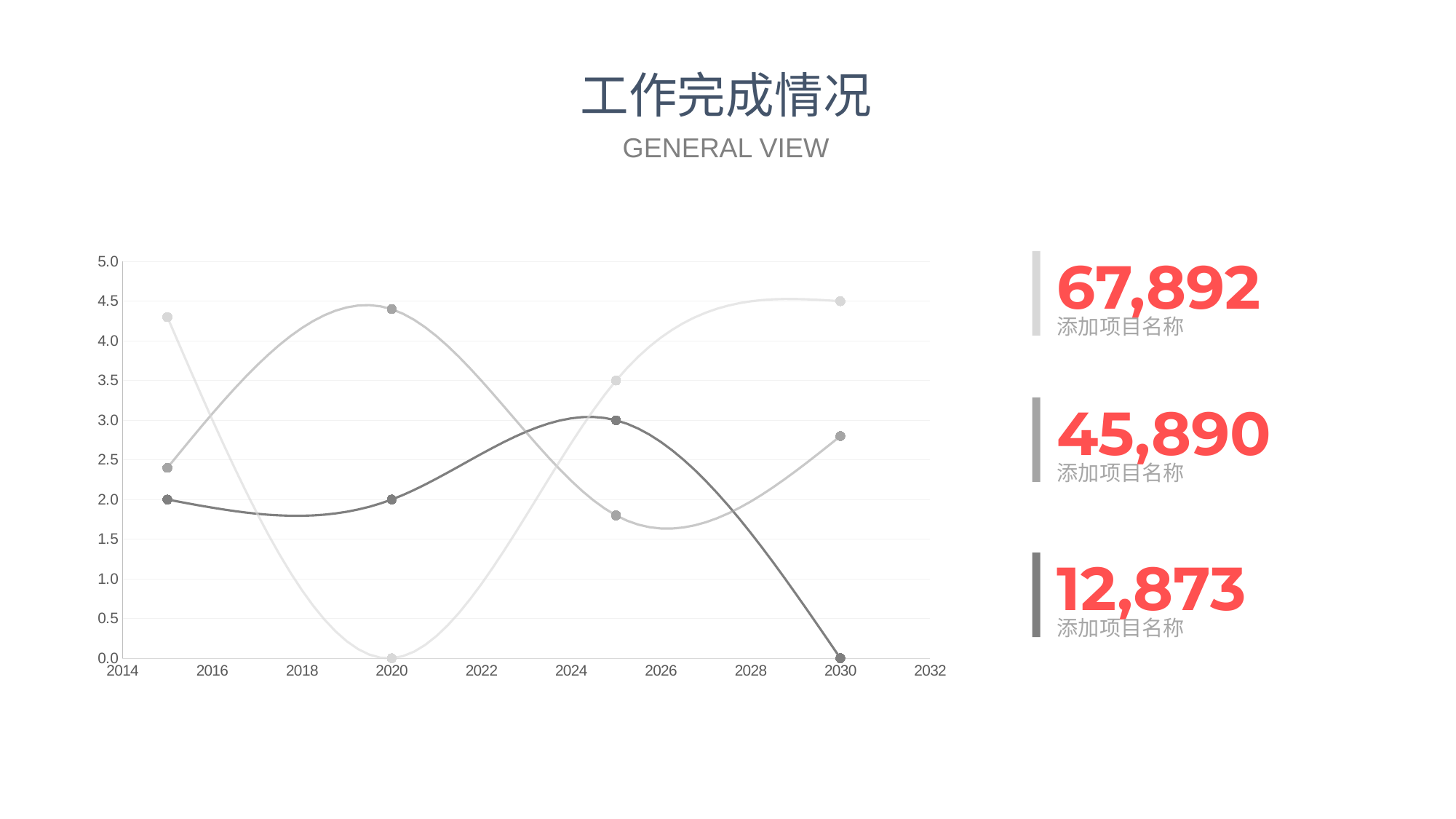

工作完成情况
GENERAL VIEW
67,892

添加项目名称

### Chart

| Category | Series 1 | Series 2 | Series 3 |
|---|---|---|---|
45,890

添加项目名称
12,873

添加项目名称